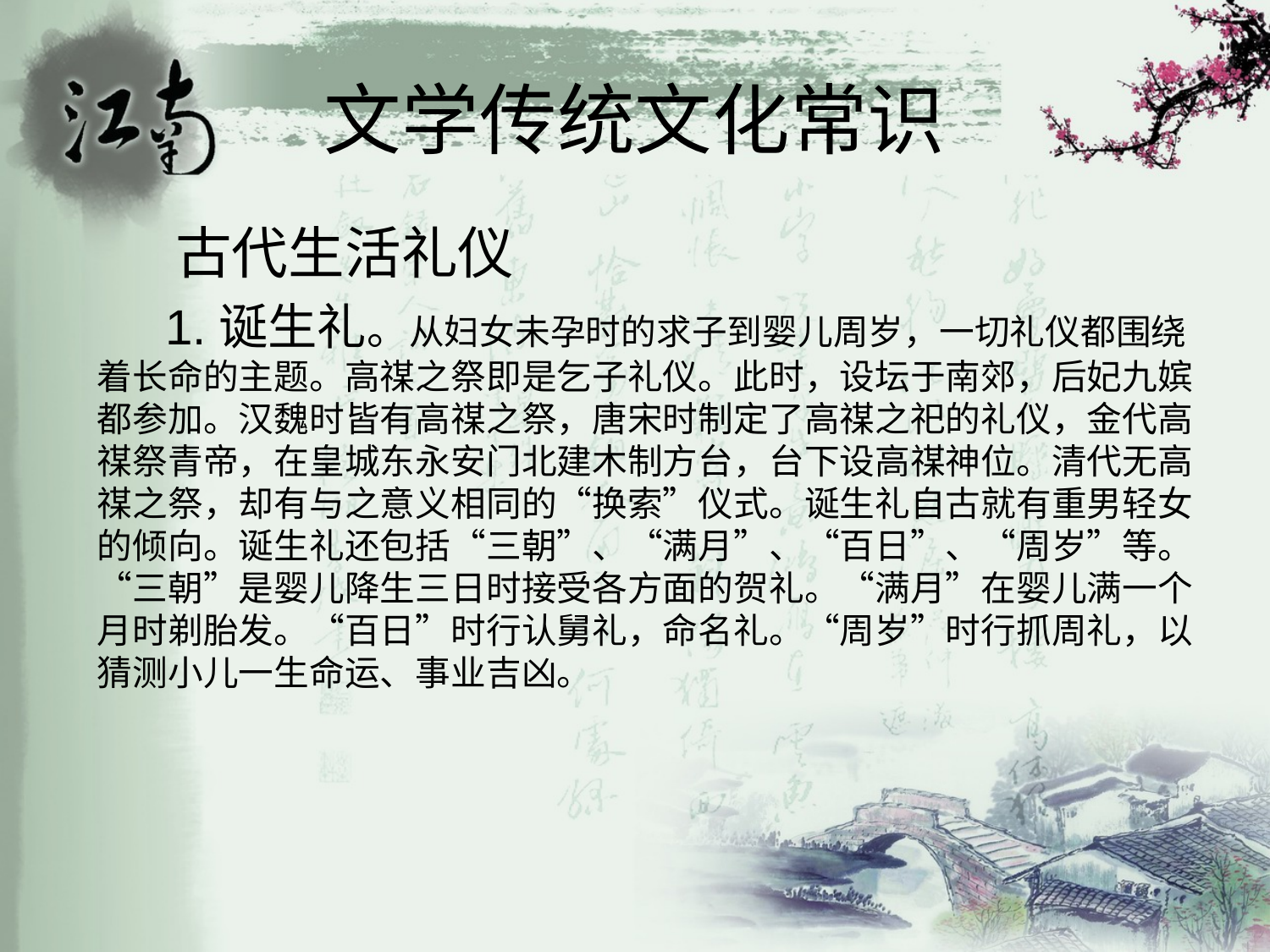

# 文学传统文化常识
      古代生活礼仪
       1.诞生礼。从妇女未孕时的求子到婴儿周岁，一切礼仪都围绕着长命的主题。高禖之祭即是乞子礼仪。此时，设坛于南郊，后妃九嫔都参加。汉魏时皆有高禖之祭，唐宋时制定了高禖之祀的礼仪，金代高禖祭青帝，在皇城东永安门北建木制方台，台下设高禖神位。清代无高禖之祭，却有与之意义相同的“换索”仪式。诞生礼自古就有重男轻女的倾向。诞生礼还包括“三朝”、“满月”、“百日”、“周岁”等。“三朝”是婴儿降生三日时接受各方面的贺礼。“满月”在婴儿满一个月时剃胎发。“百日”时行认舅礼，命名礼。“周岁”时行抓周礼，以猜测小儿一生命运、事业吉凶。